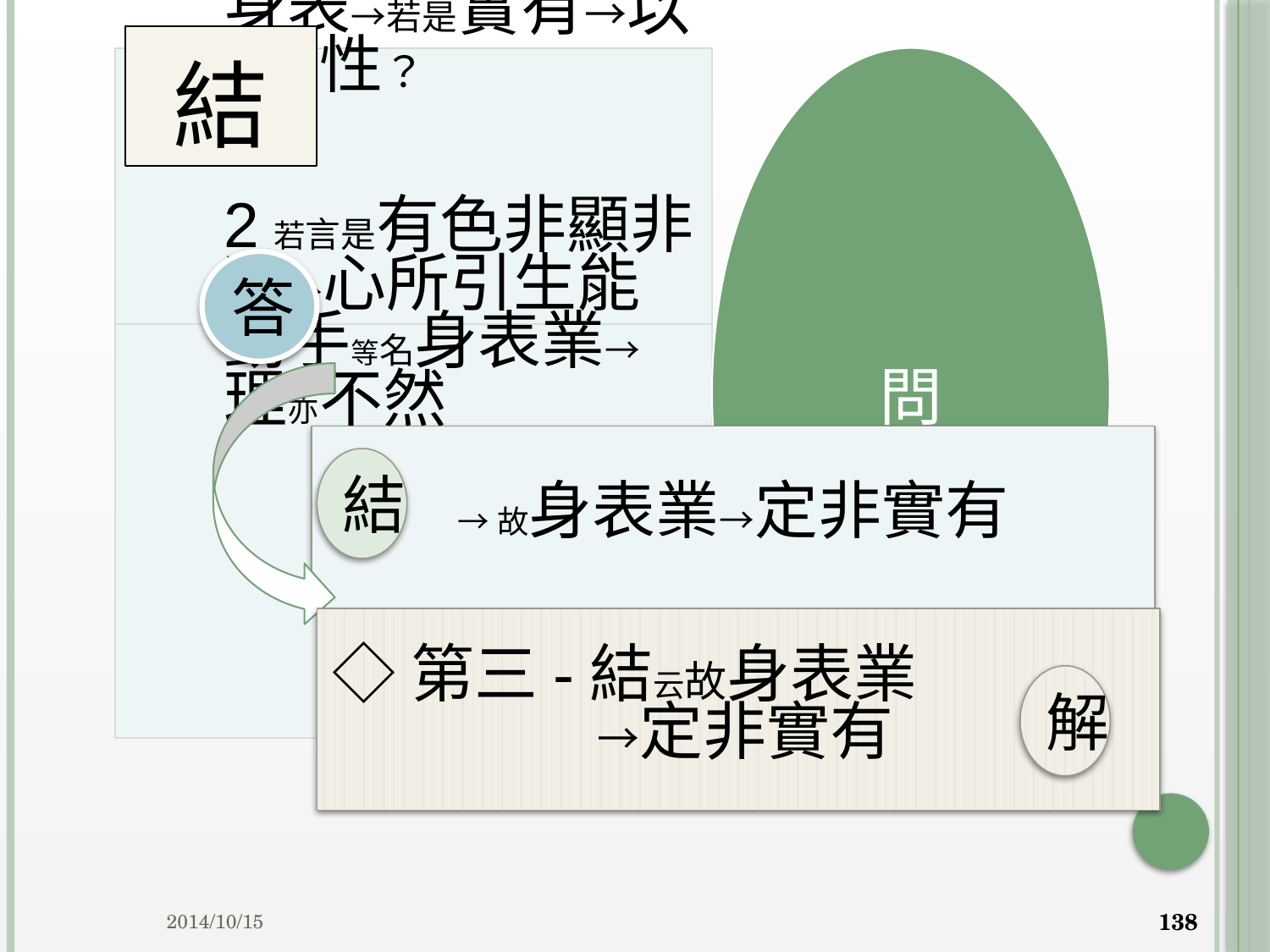

# 結
問
身表→若是實有→以何為性？
答

→故身表業→定非實有
結

◇第三-結云故身表業                     →定非實有

解
2014/10/15
138